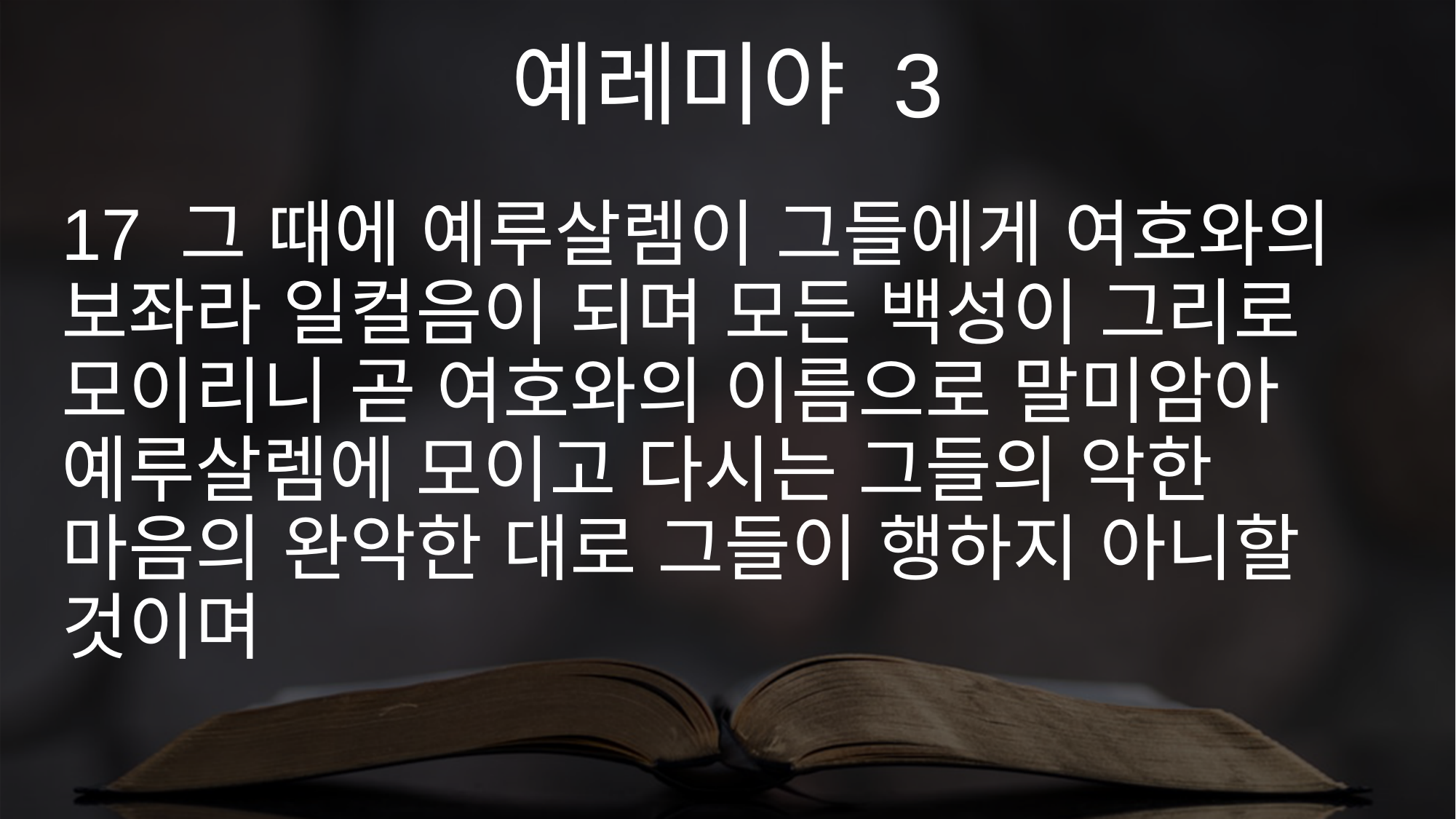

예레미야 3
17 그 때에 예루살렘이 그들에게 여호와의 보좌라 일컬음이 되며 모든 백성이 그리로 모이리니 곧 여호와의 이름으로 말미암아 예루살렘에 모이고 다시는 그들의 악한 마음의 완악한 대로 그들이 행하지 아니할 것이며